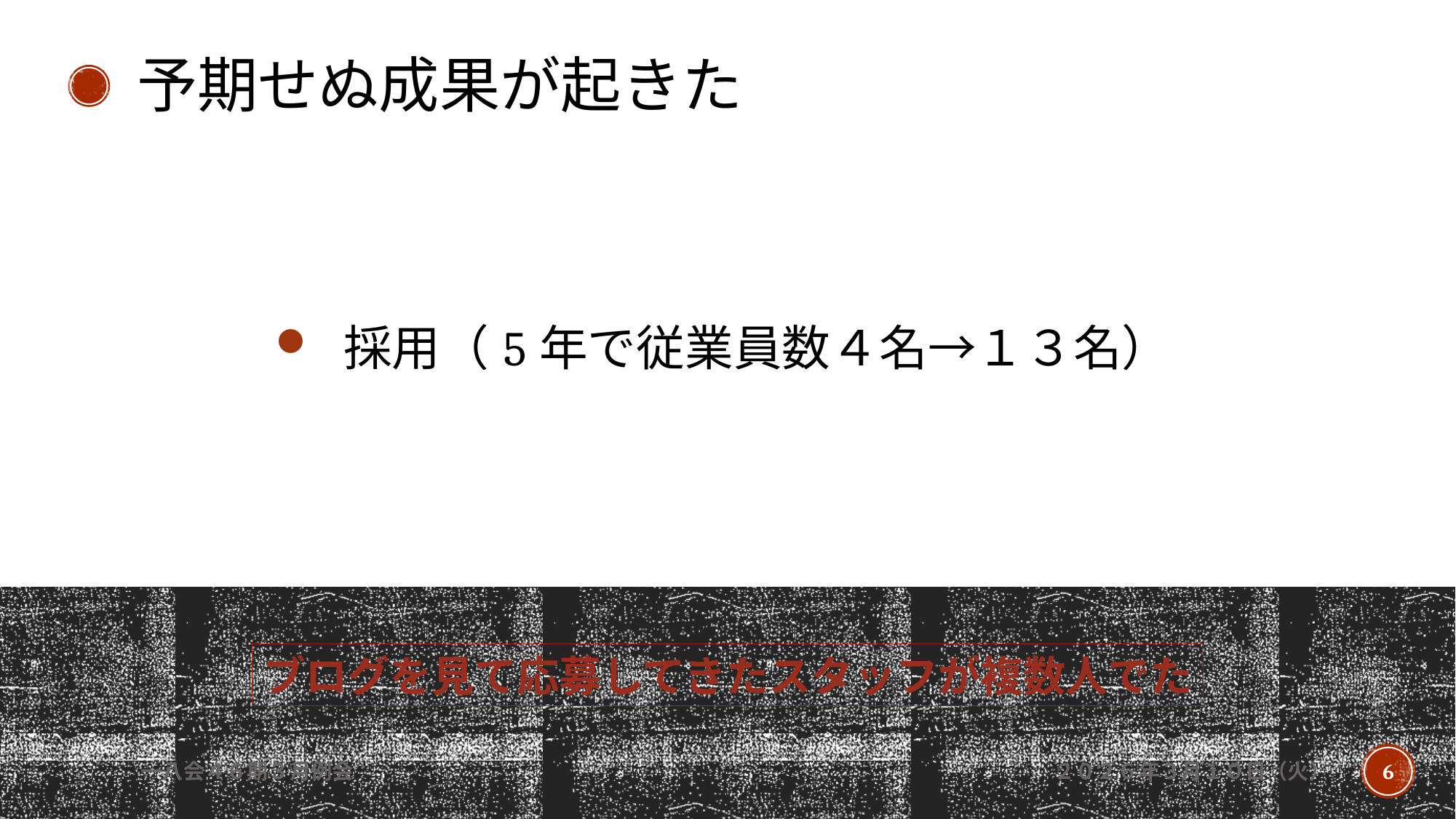

予期せぬ成果が起きた

採用（5年で従業員数４名→１３名）
ブログを見て応募してきたスタッフが複数人でた
一八会４６期３月例会
２０２６年３月１０日（火）